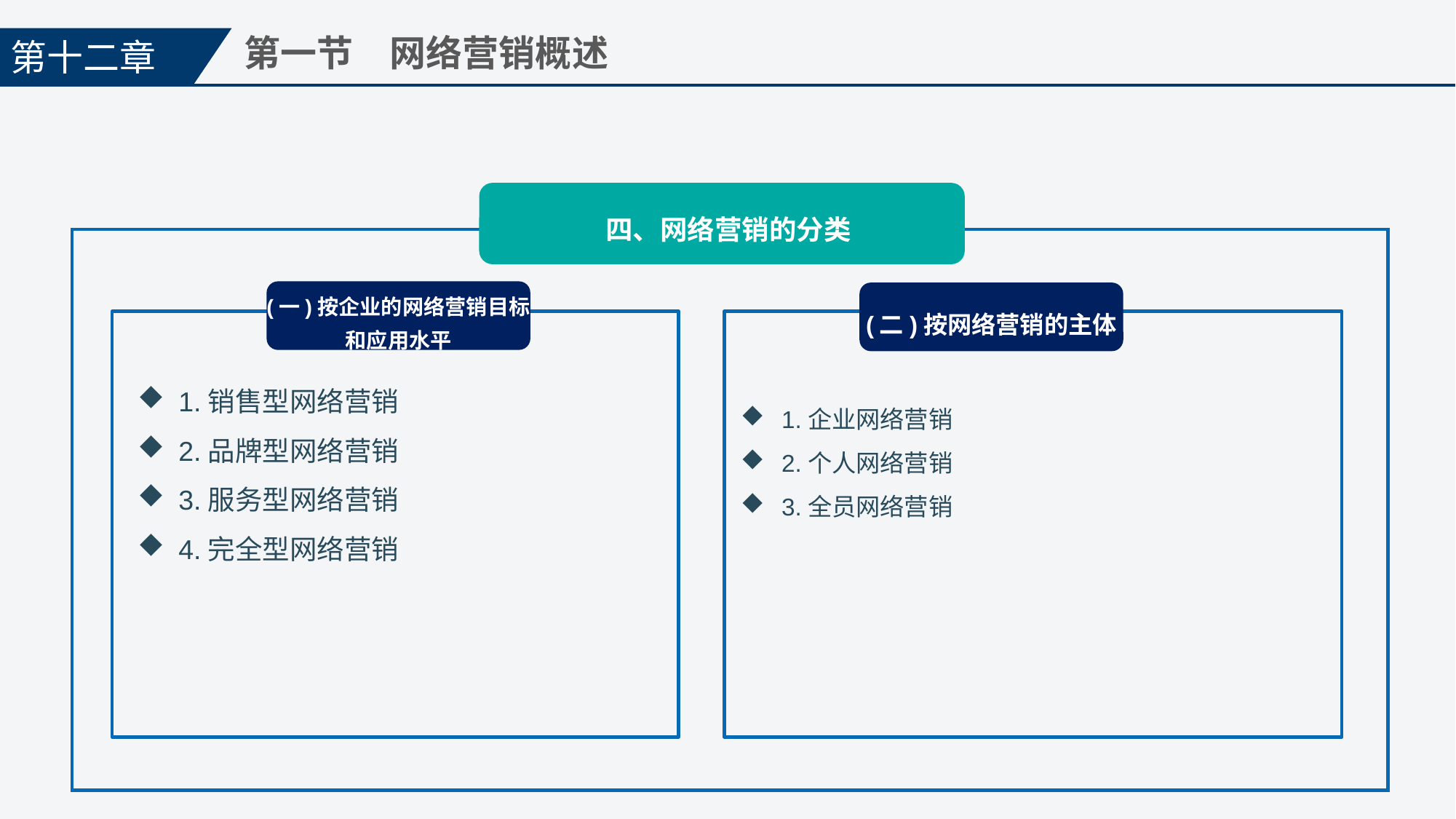

第十二章
第一节　网络营销概述

四、网络营销的分类

(一)按企业的网络营销目标
和应用水平

(二)按网络营销的主体

1.企业网络营销
2.个人网络营销
3.全员网络营销

1.销售型网络营销
2.品牌型网络营销
3.服务型网络营销
4.完全型网络营销